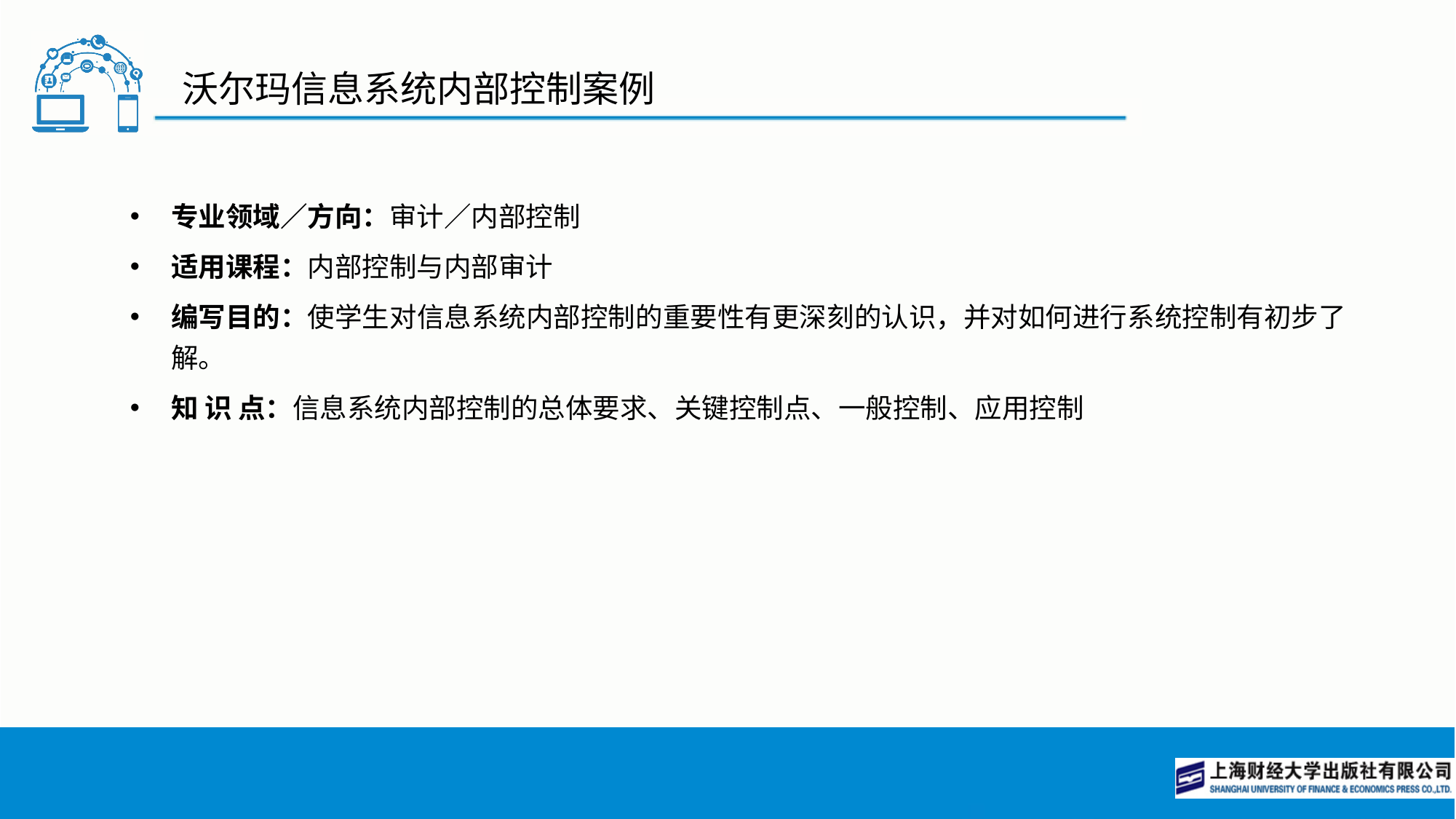

# 沃尔玛信息系统内部控制案例
专业领域／方向：审计／内部控制
适用课程：内部控制与内部审计
编写目的：使学生对信息系统内部控制的重要性有更深刻的认识，并对如何进行系统控制有初步了解。
知 识 点：信息系统内部控制的总体要求、关键控制点、一般控制、应用控制